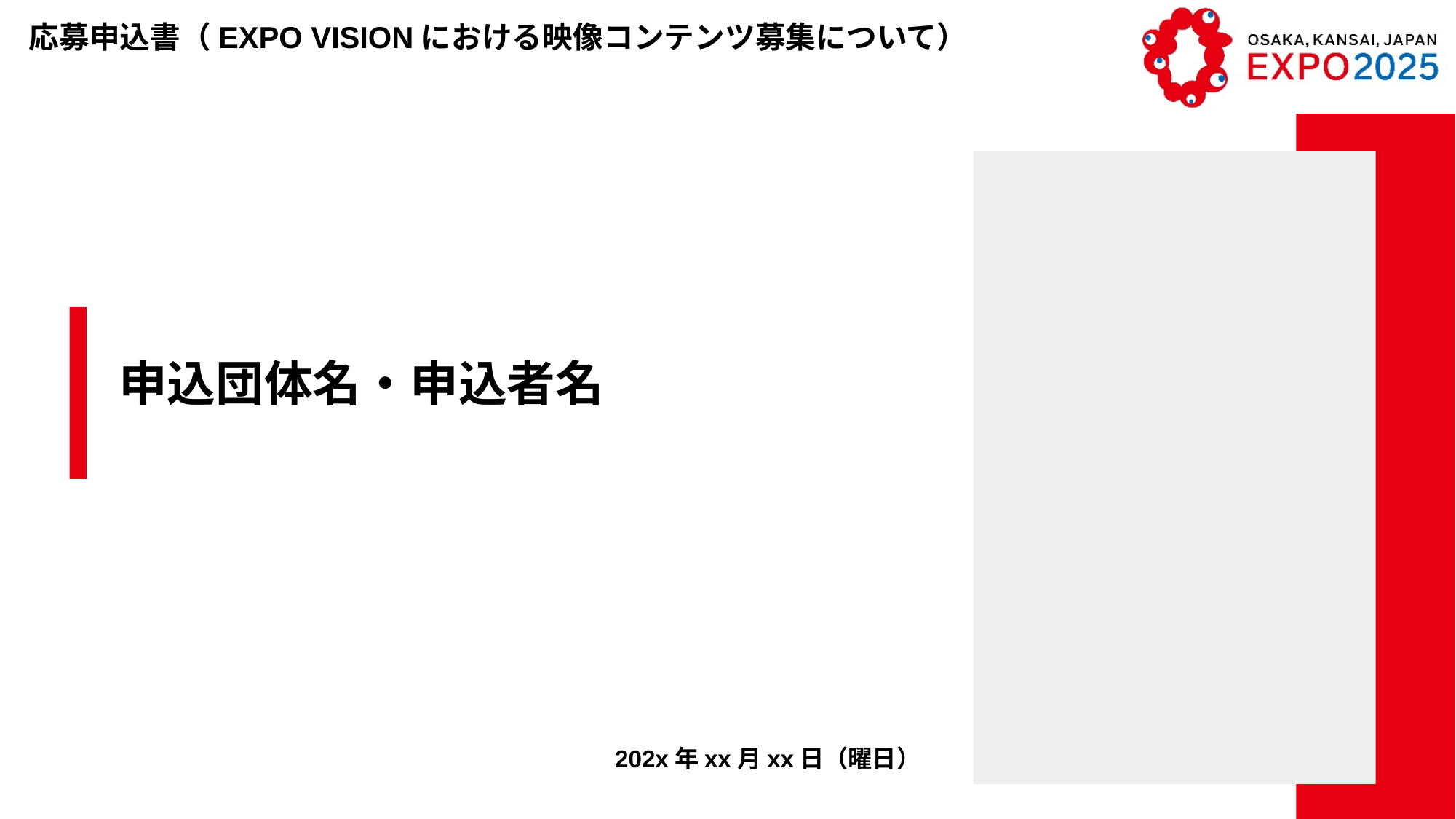

応募申込書（EXPO VISIONにおける映像コンテンツ募集について）

申込団体名・申込者名
202x年xx月xx日（曜日）